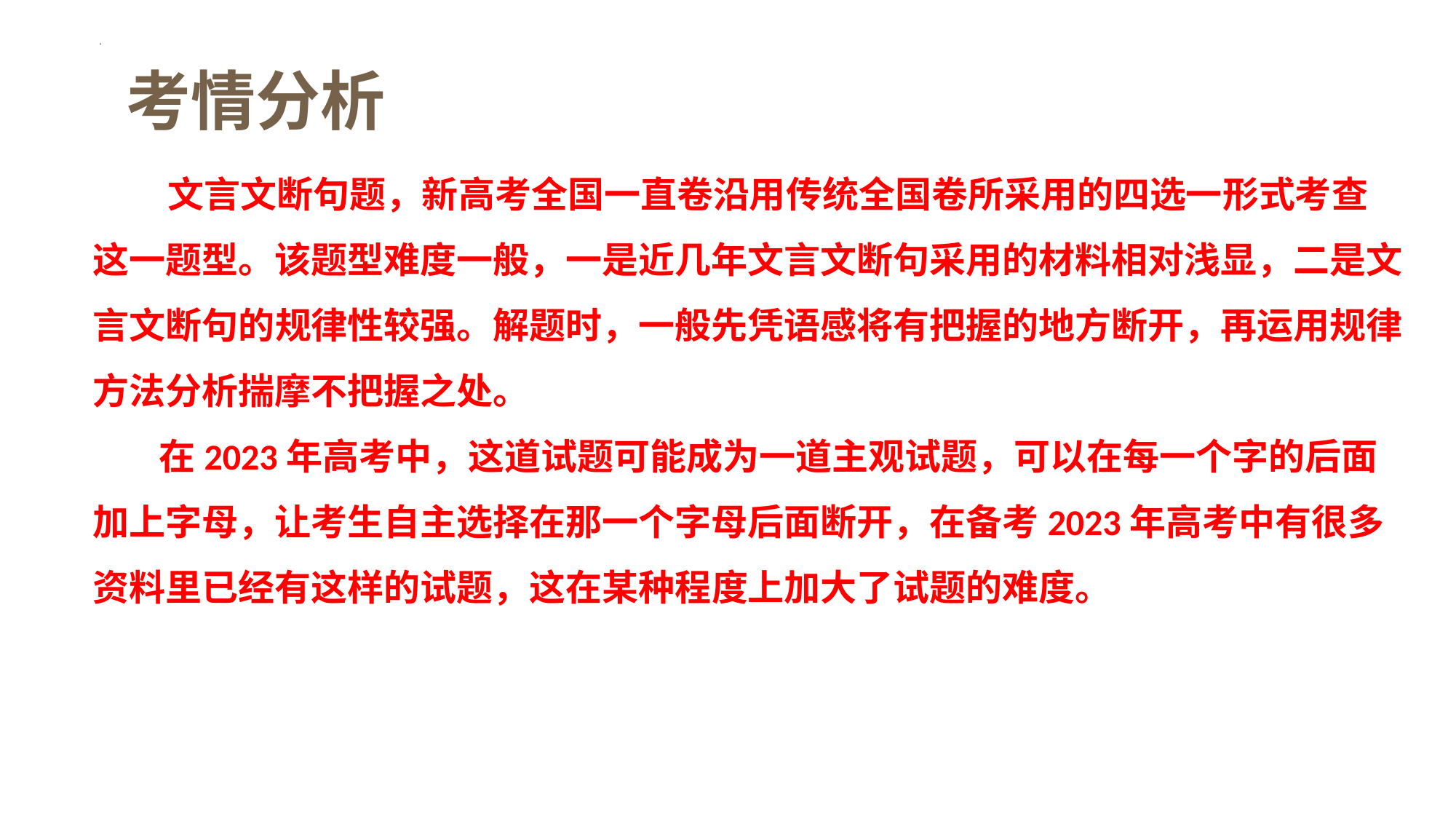

考情分析
        文言文断句题，新高考全国一直卷沿用传统全国卷所采用的四选一形式考查这一题型。该题型难度一般，一是近几年文言文断句采用的材料相对浅显，二是文言文断句的规律性较强。解题时，一般先凭语感将有把握的地方断开，再运用规律方法分析揣摩不把握之处。
       在2023年高考中，这道试题可能成为一道主观试题，可以在每一个字的后面加上字母，让考生自主选择在那一个字母后面断开，在备考2023年高考中有很多资料里已经有这样的试题，这在某种程度上加大了试题的难度。